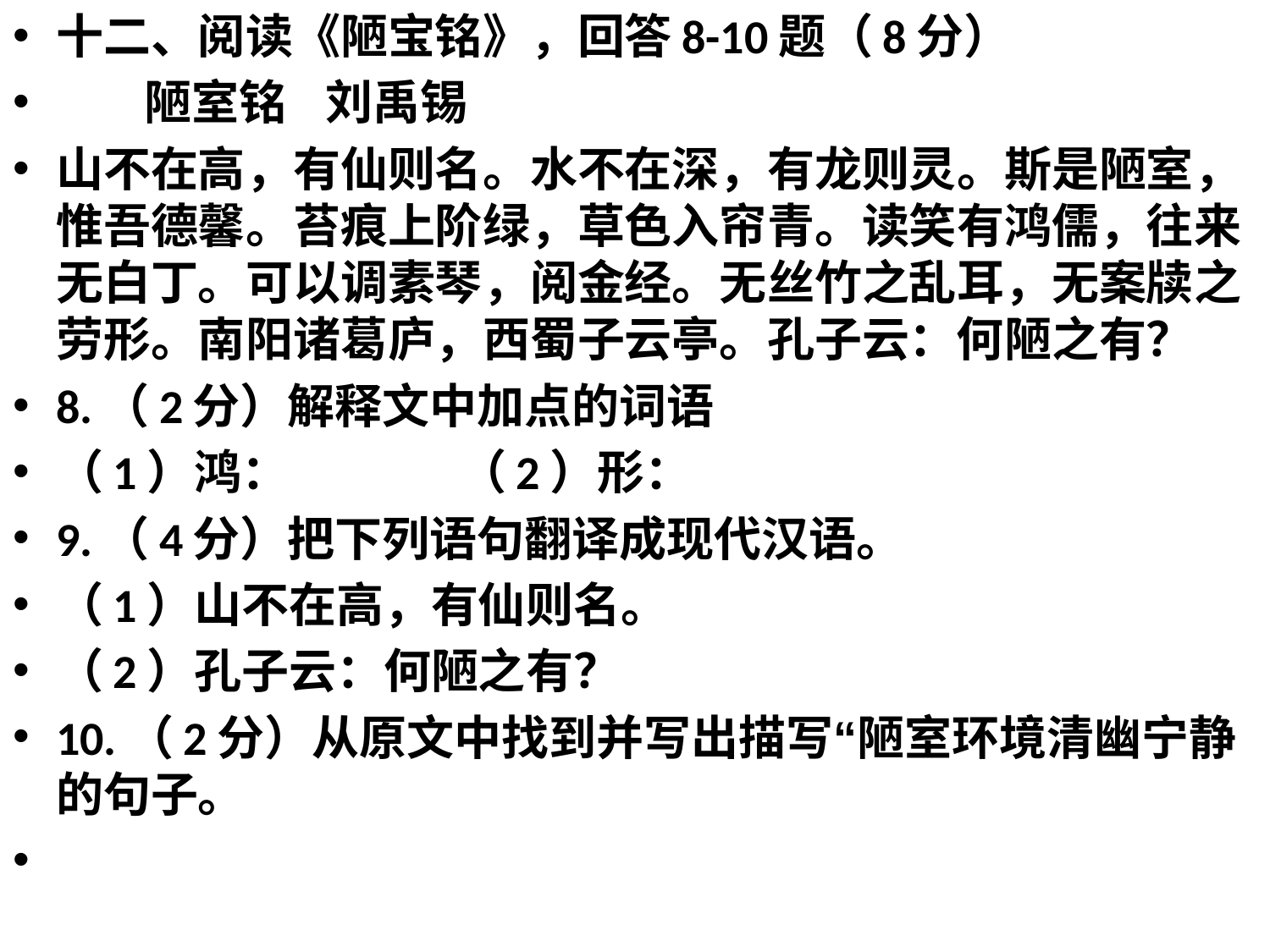

十二、阅读《陋宝铭》，回答8-10题（8分）
      陋室铭   刘禹锡
山不在高，有仙则名。水不在深，有龙则灵。斯是陋室，惟吾德馨。苔痕上阶绿，草色入帘青。读笑有鸿儒，往来无白丁。可以调素琴，阅金经。无丝竹之乱耳，无案牍之劳形。南阳诸葛庐，西蜀子云亭。孔子云：何陋之有？
8.（2分）解释文中加点的词语
（1）鸿：             （2）形：
9.（4分）把下列语句翻译成现代汉语。
（1）山不在高，有仙则名。
（2）孔子云：何陋之有？
10.（2分）从原文中找到并写出描写“陋室环境清幽宁静的句子。

#